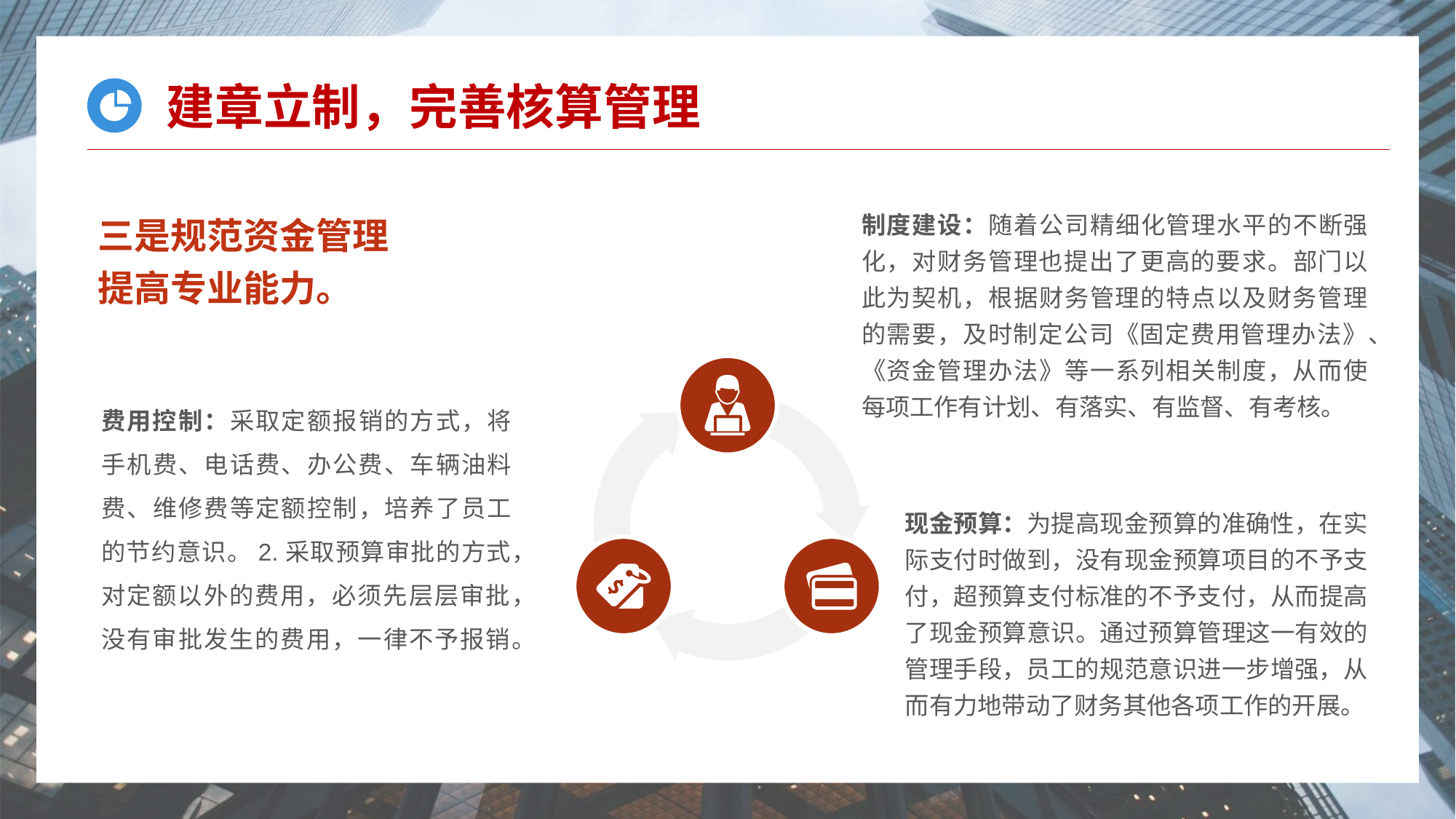

建章立制，完善核算管理

三是规范资金管理
提高专业能力。
制度建设：随着公司精细化管理水平的不断强化，对财务管理也提出了更高的要求。部门以此为契机，根据财务管理的特点以及财务管理的需要，及时制定公司《固定费用管理办法》、《资金管理办法》等一系列相关制度，从而使每项工作有计划、有落实、有监督、有考核。

费用控制：采取定额报销的方式，将手机费、电话费、办公费、车辆油料费、维修费等定额控制，培养了员工的节约意识。2.采取预算审批的方式，对定额以外的费用，必须先层层审批，没有审批发生的费用，一律不予报销。
现金预算：为提高现金预算的准确性，在实际支付时做到，没有现金预算项目的不予支付，超预算支付标准的不予支付，从而提高了现金预算意识。通过预算管理这一有效的管理手段，员工的规范意识进一步增强，从而有力地带动了财务其他各项工作的开展。